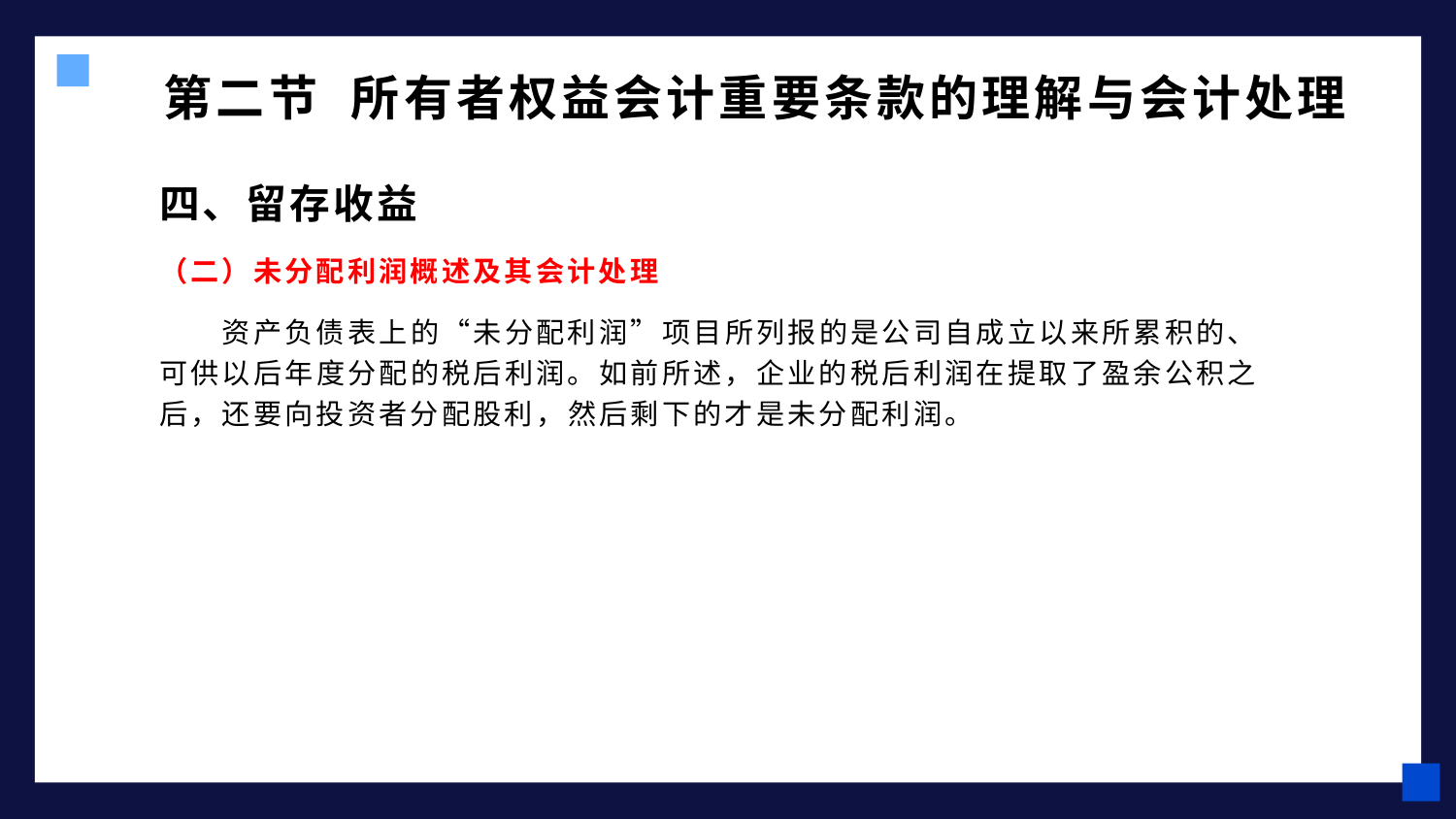

# 第二节  所有者权益会计重要条款的理解与会计处理
四、留存收益
（二）未分配利润概述及其会计处理
      资产负债表上的“未分配利润”项目所列报的是公司自成立以来所累积的、可供以后年度分配的税后利润。如前所述，企业的税后利润在提取了盈余公积之后，还要向投资者分配股利，然后剩下的才是未分配利润。